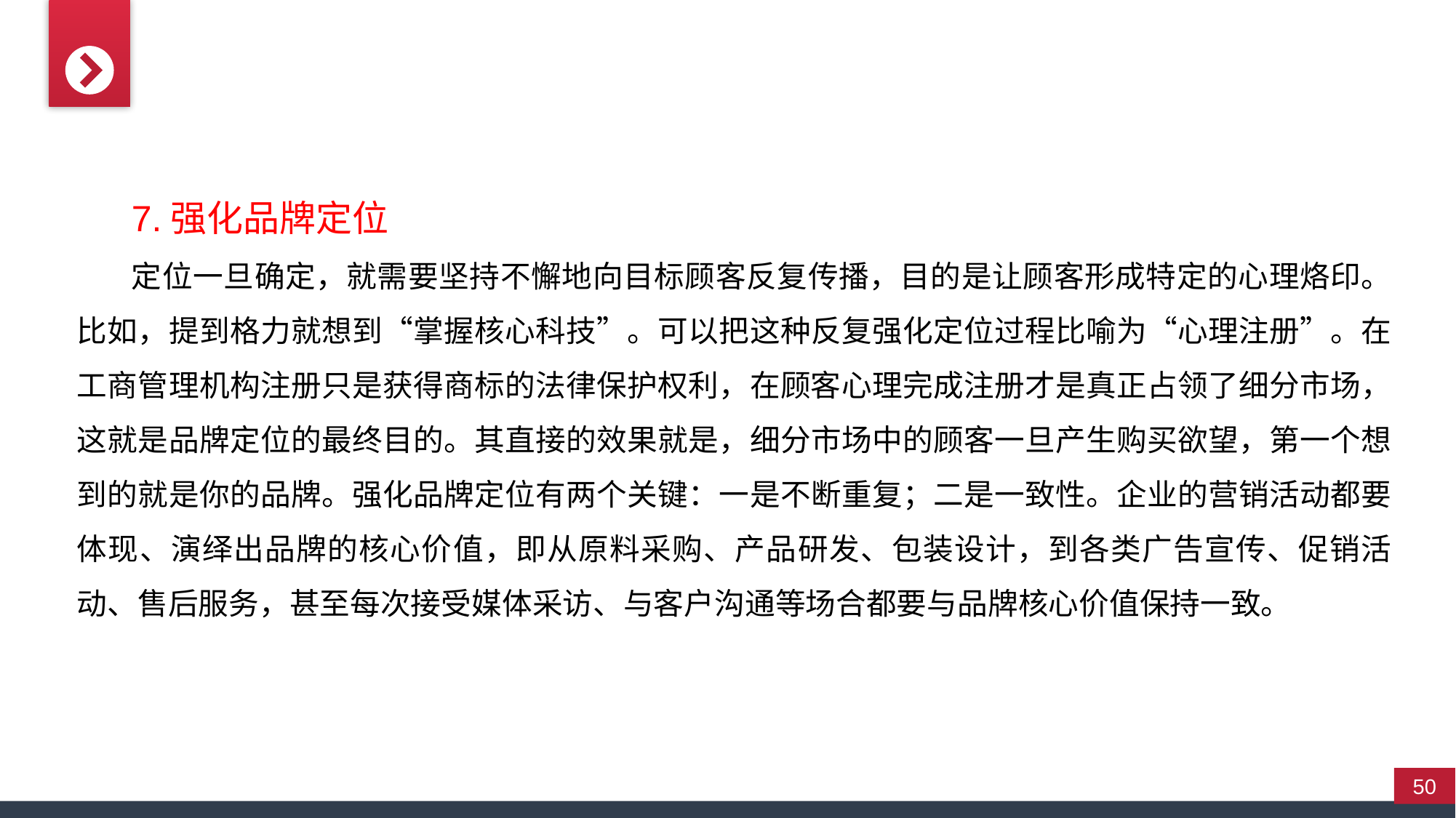

7.强化品牌定位
定位一旦确定，就需要坚持不懈地向目标顾客反复传播，目的是让顾客形成特定的心理烙印。比如，提到格力就想到“掌握核心科技”。可以把这种反复强化定位过程比喻为“心理注册”。在工商管理机构注册只是获得商标的法律保护权利，在顾客心理完成注册才是真正占领了细分市场，这就是品牌定位的最终目的。其直接的效果就是，细分市场中的顾客一旦产生购买欲望，第一个想到的就是你的品牌。强化品牌定位有两个关键：一是不断重复；二是一致性。企业的营销活动都要体现、演绎出品牌的核心价值，即从原料采购、产品研发、包装设计，到各类广告宣传、促销活动、售后服务，甚至每次接受媒体采访、与客户沟通等场合都要与品牌核心价值保持一致。